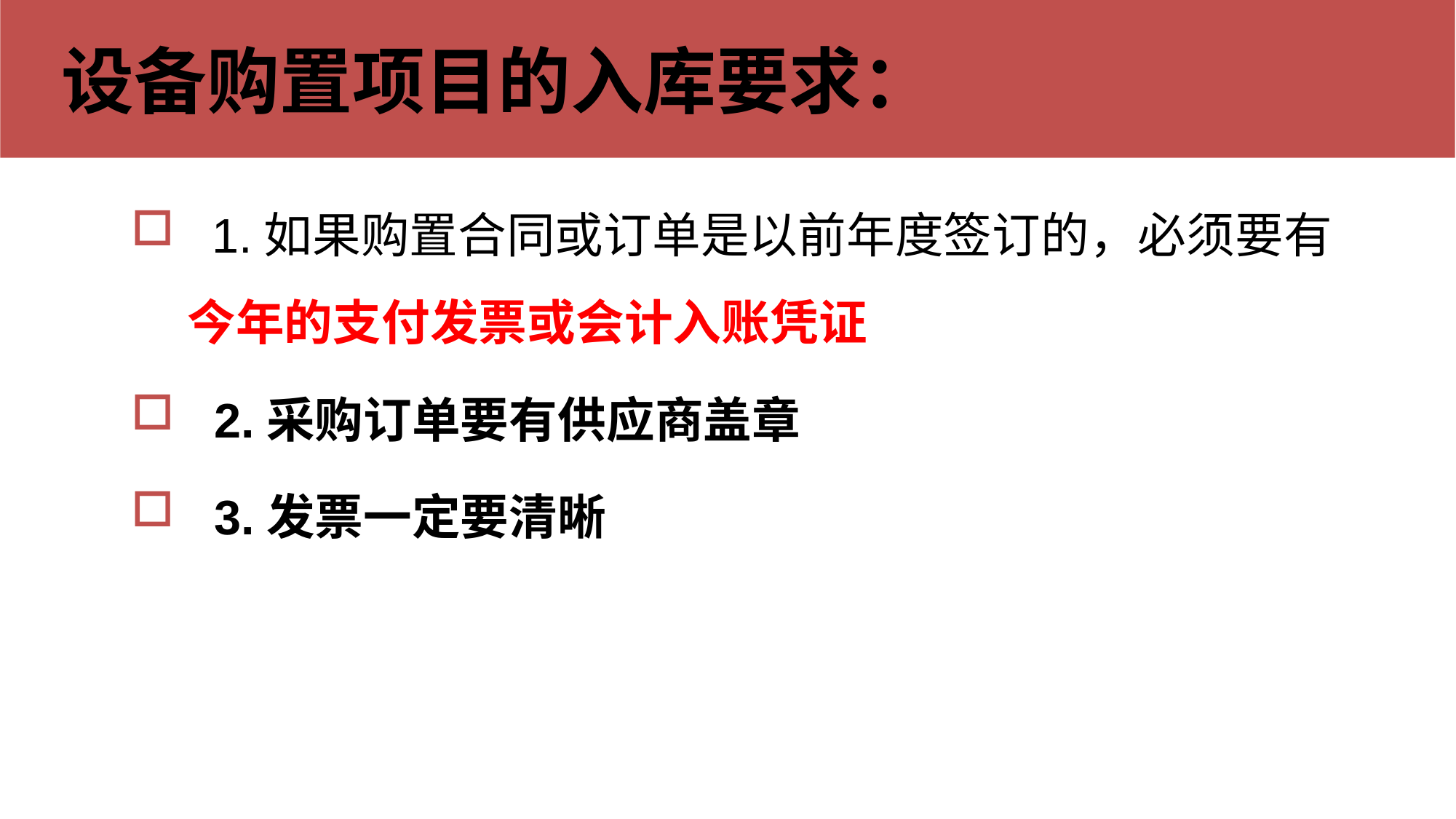

# 设备购置项目的入库要求：
  1.如果购置合同或订单是以前年度签订的，必须要有今年的支付发票或会计入账凭证
  2.采购订单要有供应商盖章
  3.发票一定要清晰